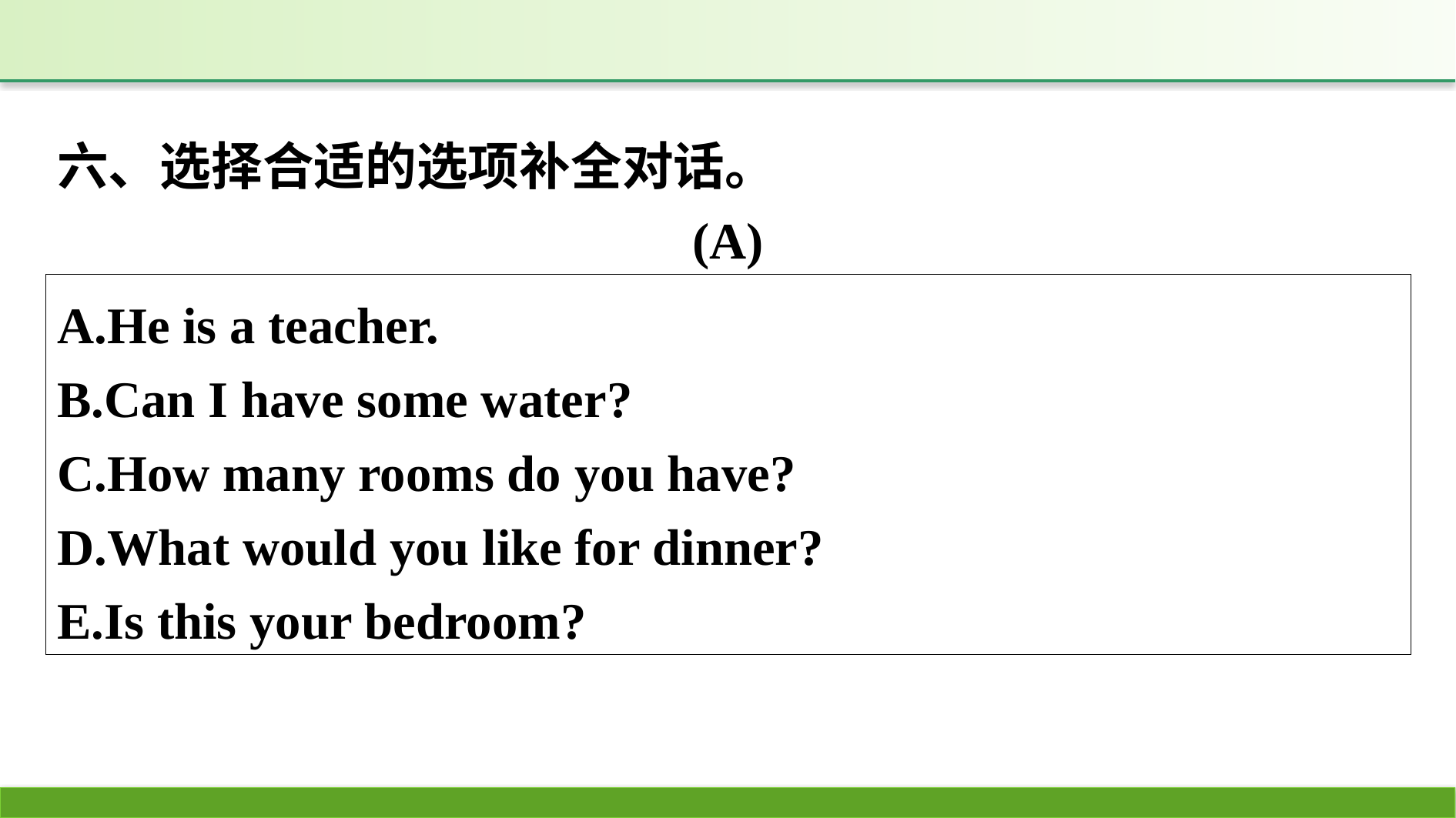

六、选择合适的选项补全对话。
(A)
A.He is a teacher.
B.Can I have some water?
C.How many rooms do you have?
D.What would you like for dinner?
E.Is this your bedroom?